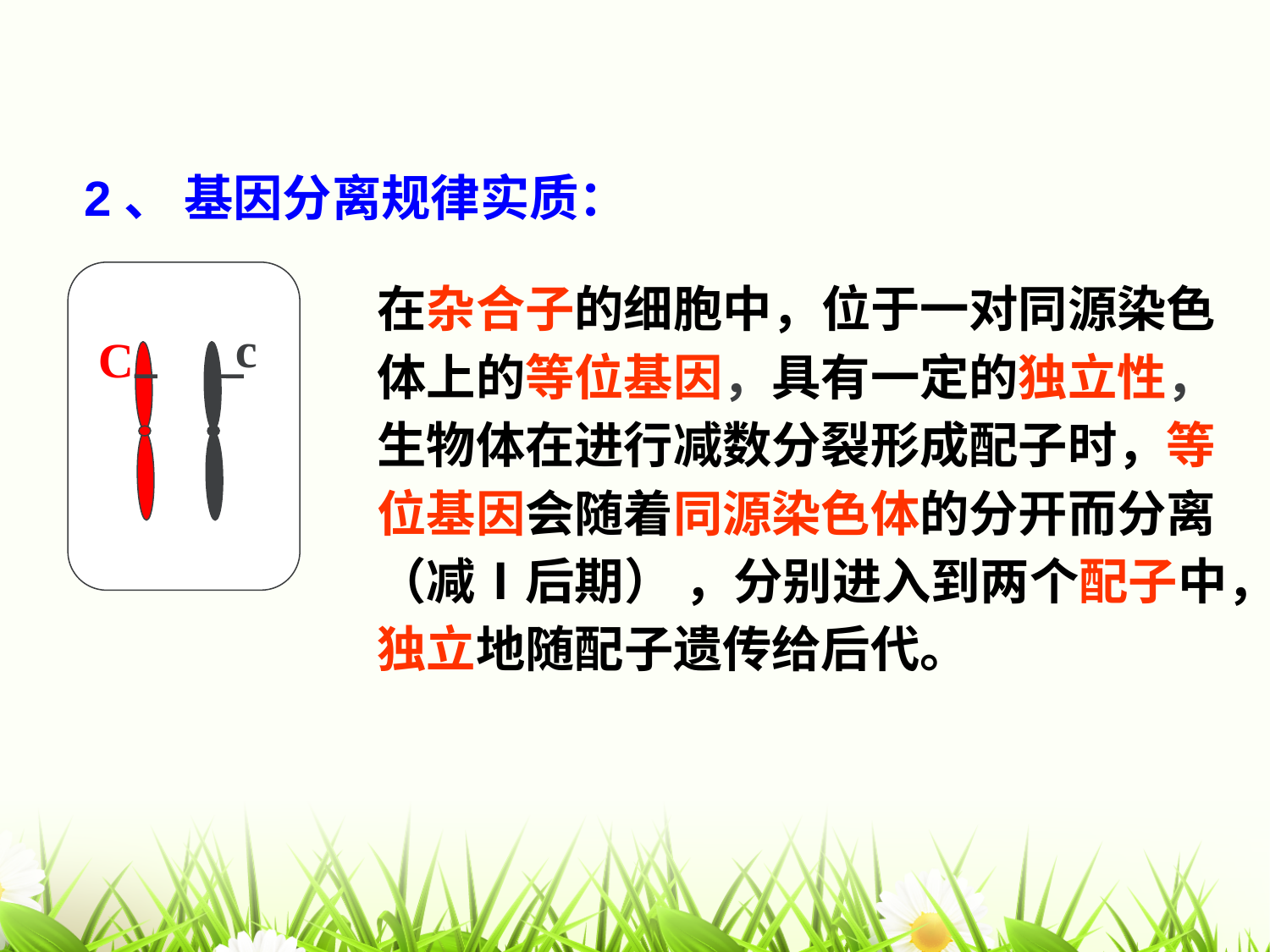

2、 基因分离规律实质：

c

C

在杂合子的细胞中，位于一对同源染色体上的等位基因，具有一定的独立性，生物体在进行减数分裂形成配子时，等位基因会随着同源染色体的分开而分离（减Ⅰ后期） ，分别进入到两个配子中，独立地随配子遗传给后代。